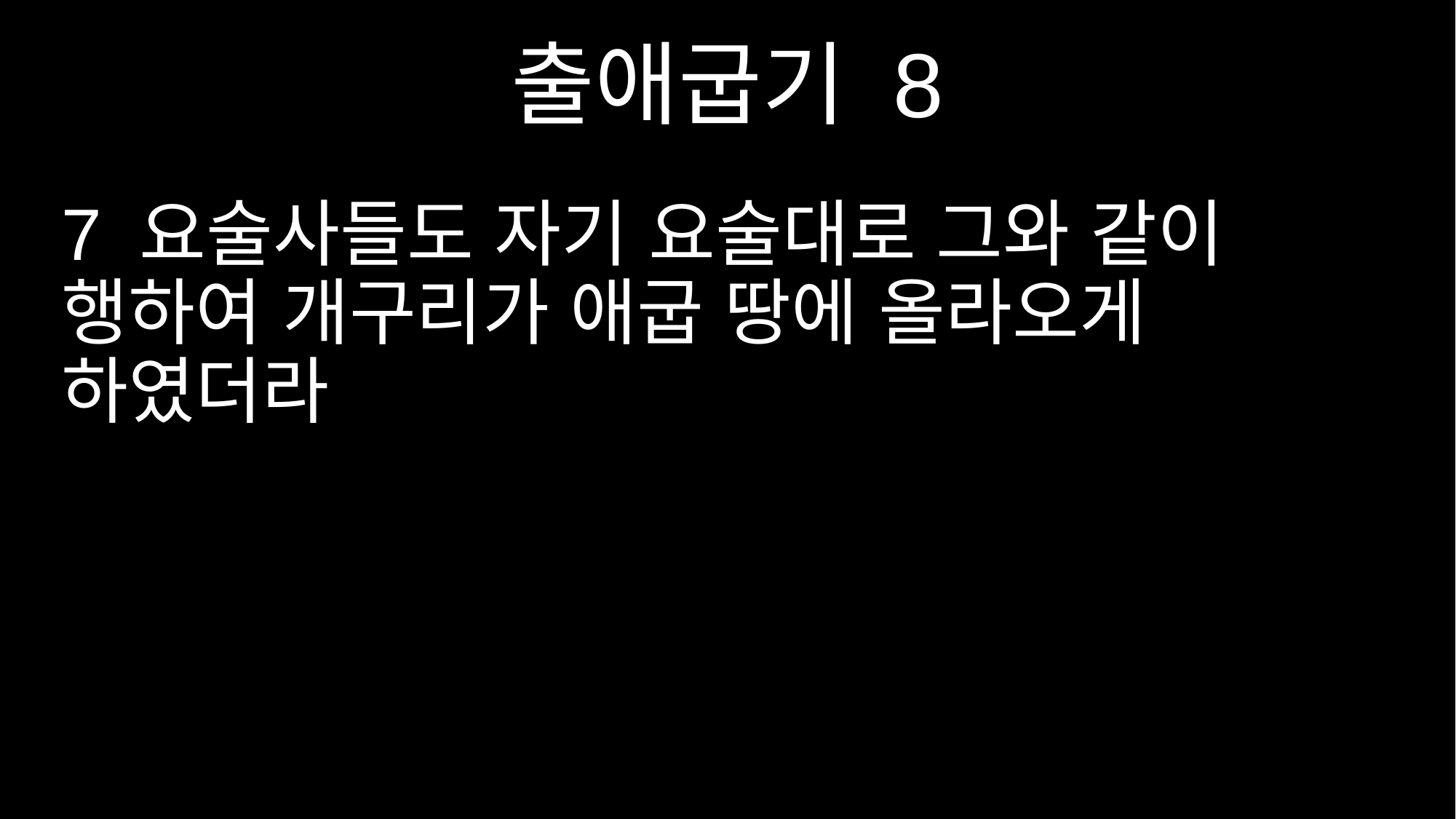

출애굽기 8
7 요술사들도 자기 요술대로 그와 같이 행하여 개구리가 애굽 땅에 올라오게 하였더라